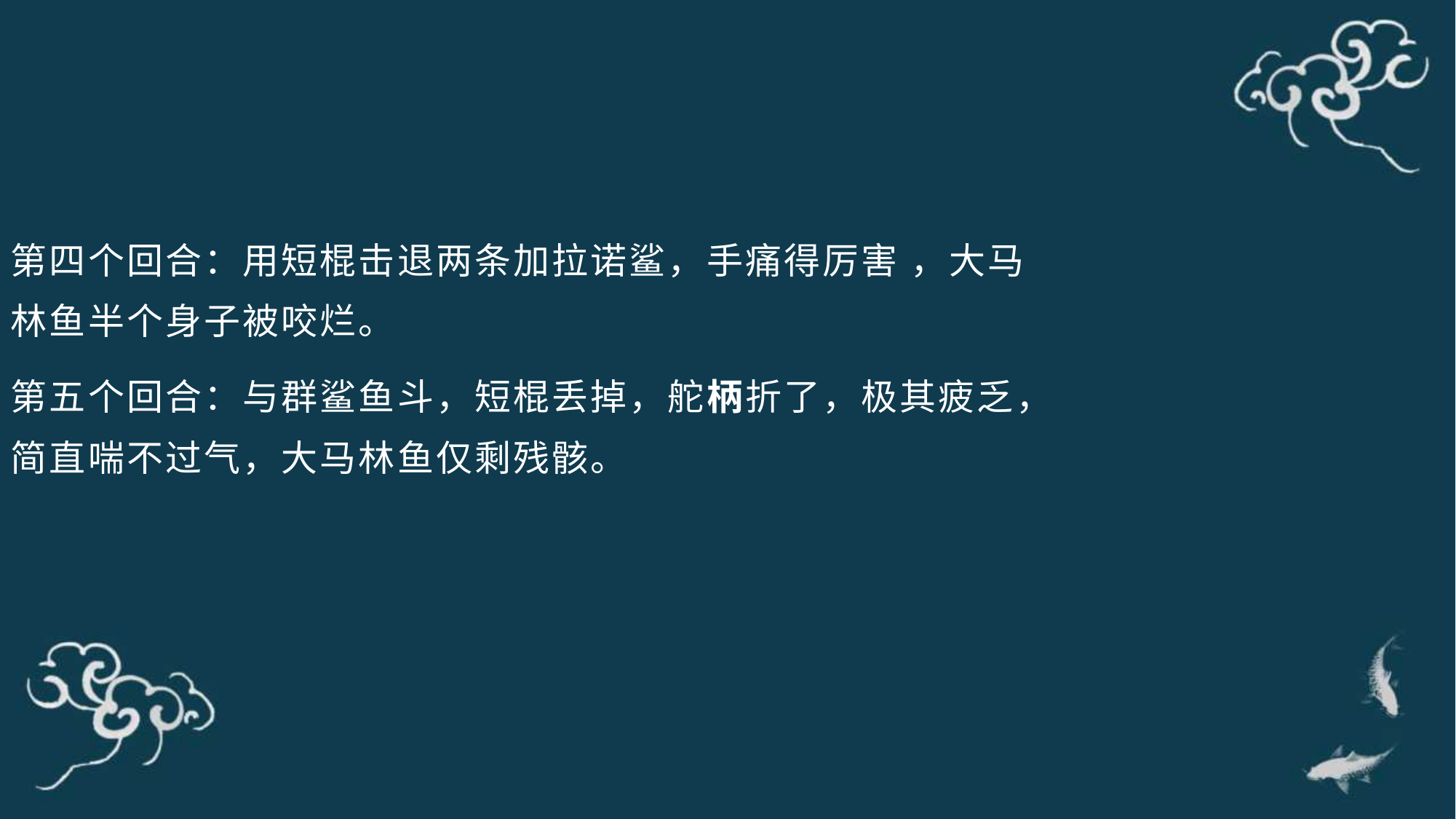

第四个回合：用短棍击退两条加拉诺鲨，手痛得厉害 ，大马林鱼半个身子被咬烂。
第五个回合：与群鲨鱼斗，短棍丢掉，舵柄折了，极其疲乏，简直喘不过气，大马林鱼仅剩残骸。